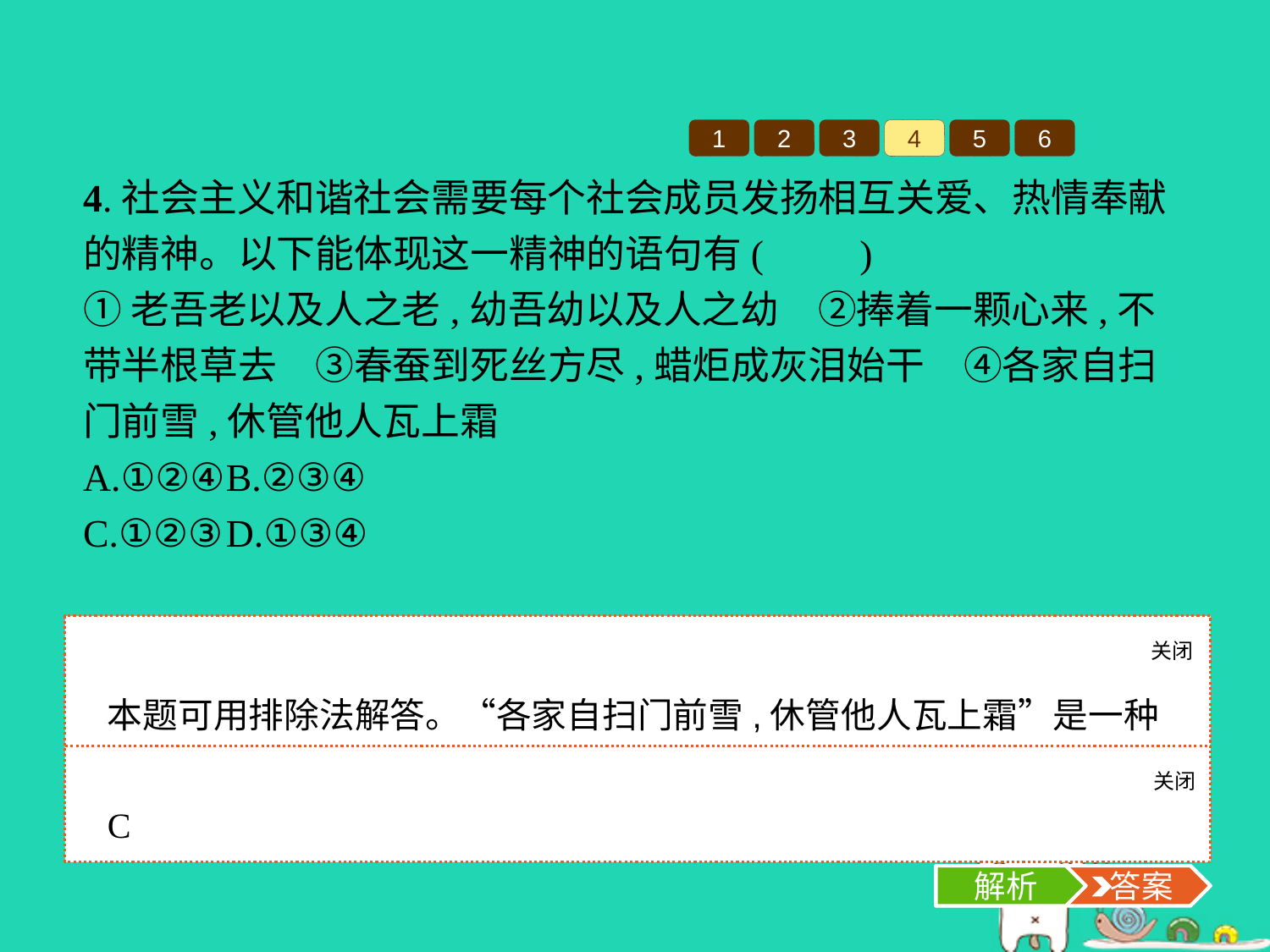

1
2
3
4
5
6
4.社会主义和谐社会需要每个社会成员发扬相互关爱、热情奉献的精神。以下能体现这一精神的语句有(　　)
①老吾老以及人之老,幼吾幼以及人之幼　②捧着一颗心来,不带半根草去　③春蚕到死丝方尽,蜡炬成灰泪始干　④各家自扫门前雪,休管他人瓦上霜
A.①②④	B.②③④
C.①②③	D.①③④

关闭
解析

本题可用排除法解答。“各家自扫门前雪,休管他人瓦上霜”是一种自私的表现,④不符合题意,应排除。故选C项。

关闭
解析
  答案

C
解析
  答案